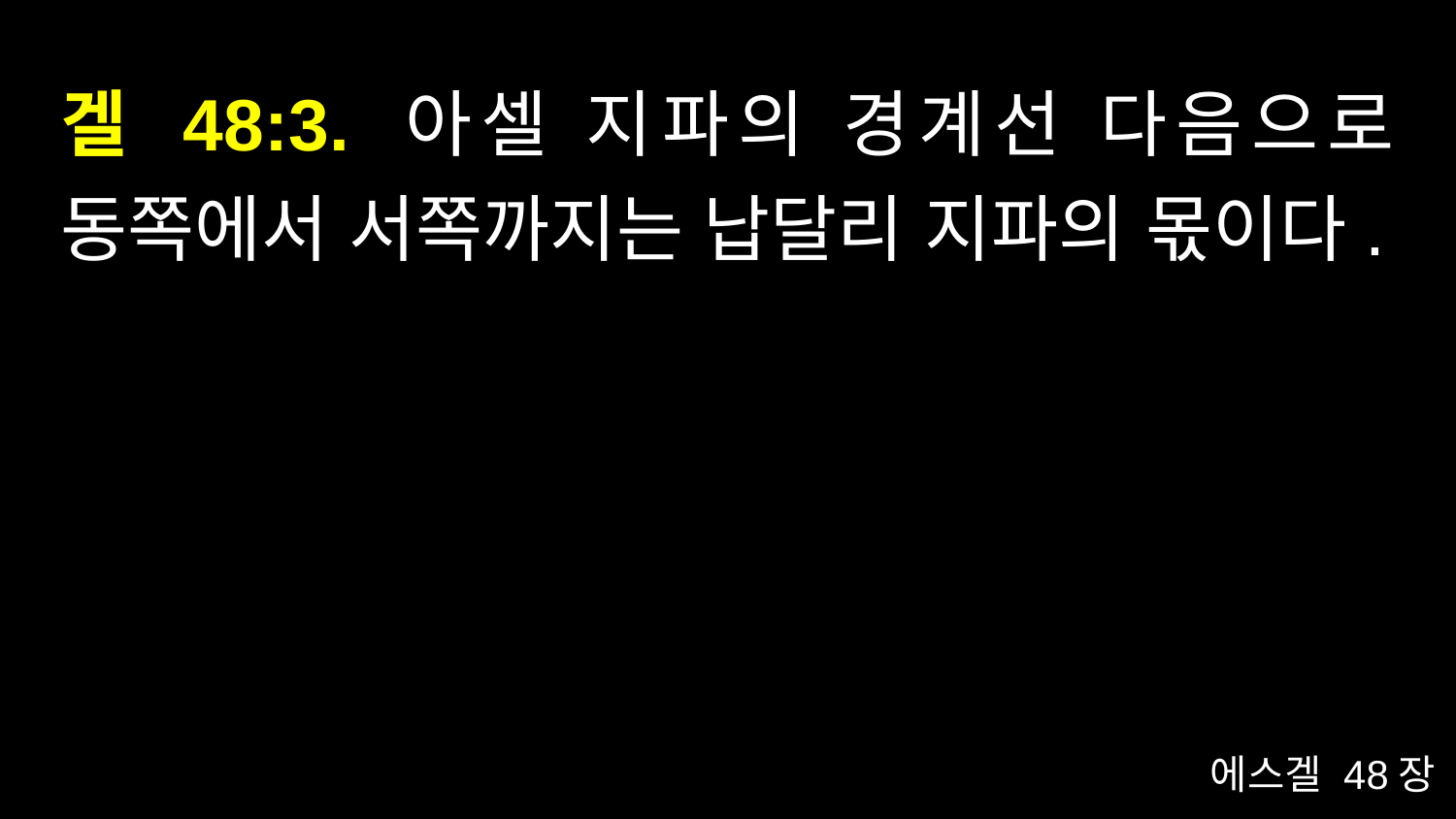

# 겔 48:3. 아셀 지파의 경계선 다음으로 동쪽에서 서쪽까지는 납달리 지파의 몫이다.
에스겔 48장